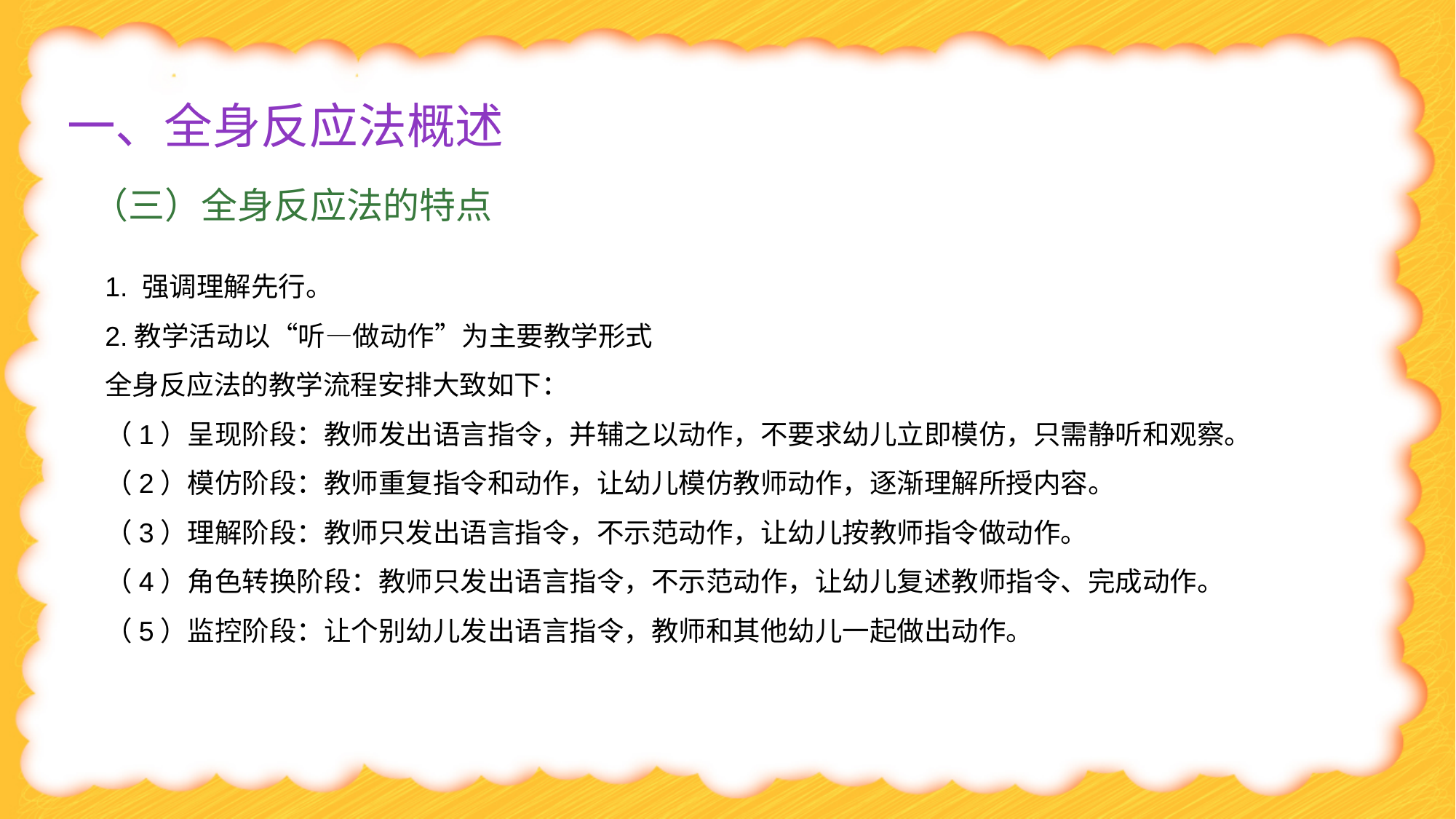

# 一、全身反应法概述
（三）全身反应法的特点
1. 强调理解先行。
2.教学活动以“听—做动作”为主要教学形式
全身反应法的教学流程安排大致如下：
（1）呈现阶段：教师发出语言指令，并辅之以动作，不要求幼儿立即模仿，只需静听和观察。
（2）模仿阶段：教师重复指令和动作，让幼儿模仿教师动作，逐渐理解所授内容。
（3）理解阶段：教师只发出语言指令，不示范动作，让幼儿按教师指令做动作。
（4）角色转换阶段：教师只发出语言指令，不示范动作，让幼儿复述教师指令、完成动作。
（5）监控阶段：让个别幼儿发出语言指令，教师和其他幼儿一起做出动作。